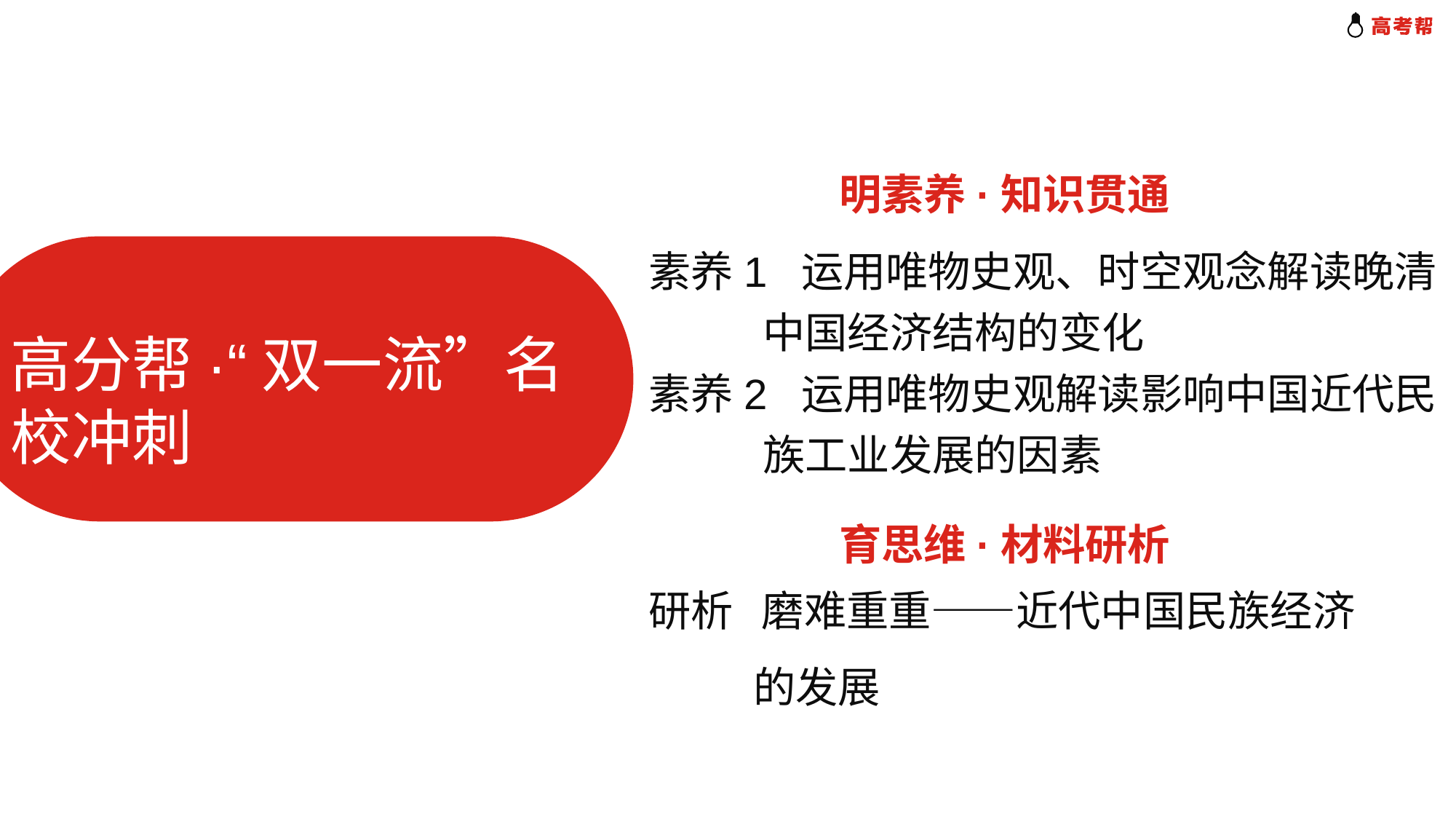

明素养·知识贯通
素养1  运用唯物史观、时空观念解读晚清
           中国经济结构的变化
素养2  运用唯物史观解读影响中国近代民
           族工业发展的因素
高分帮·“双一流”名校冲刺
育思维·材料研析
研析   磨难重重——近代中国民族经济
          的发展